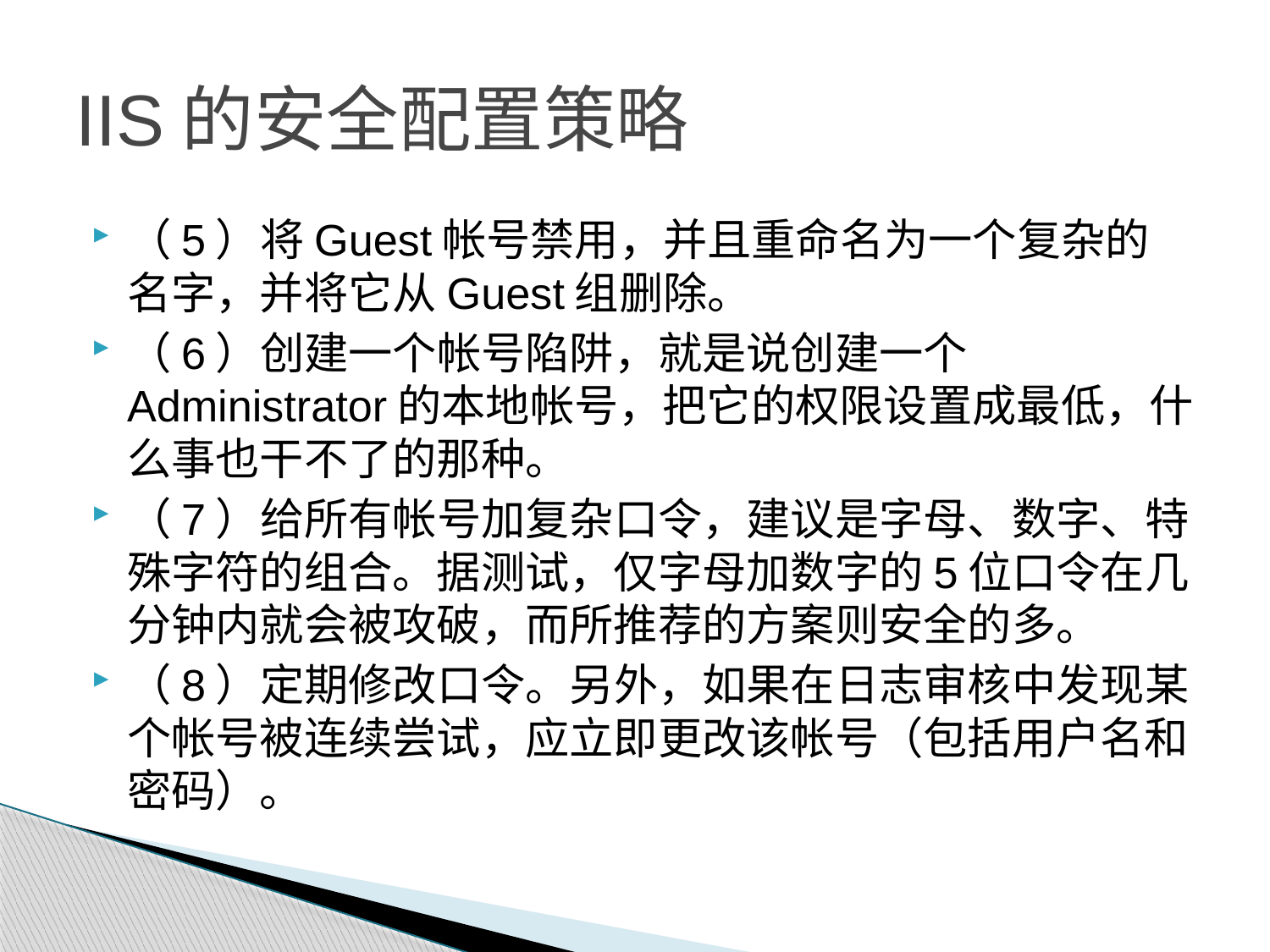

# IIS的安全配置策略
（5）将Guest帐号禁用，并且重命名为一个复杂的名字，并将它从Guest组删除。
（6）创建一个帐号陷阱，就是说创建一个Administrator的本地帐号，把它的权限设置成最低，什么事也干不了的那种。
（7）给所有帐号加复杂口令，建议是字母、数字、特殊字符的组合。据测试，仅字母加数字的5位口令在几分钟内就会被攻破，而所推荐的方案则安全的多。
（8）定期修改口令。另外，如果在日志审核中发现某个帐号被连续尝试，应立即更改该帐号（包括用户名和密码）。